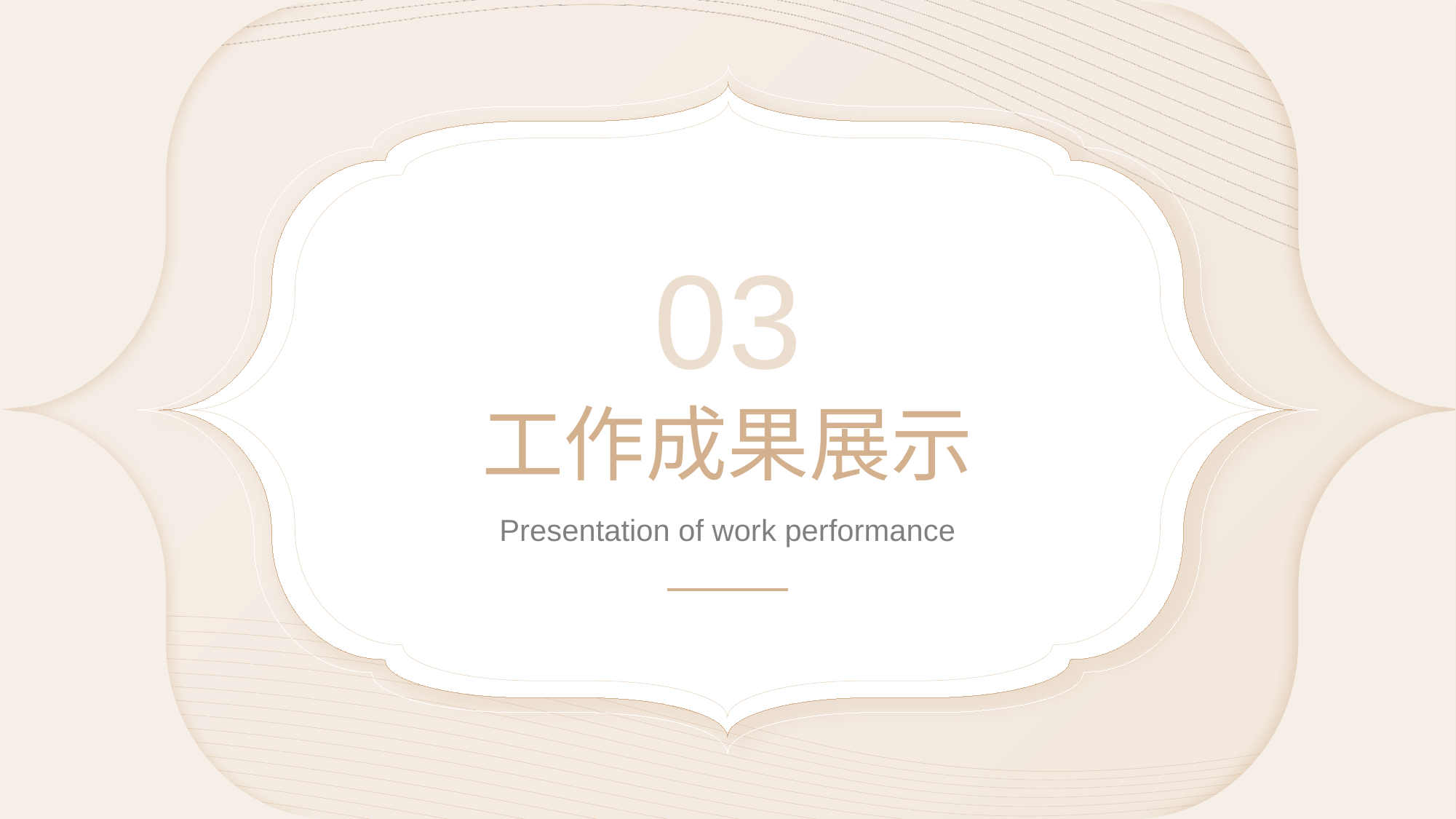

03
# 工作成果展示
Presentation of work performance